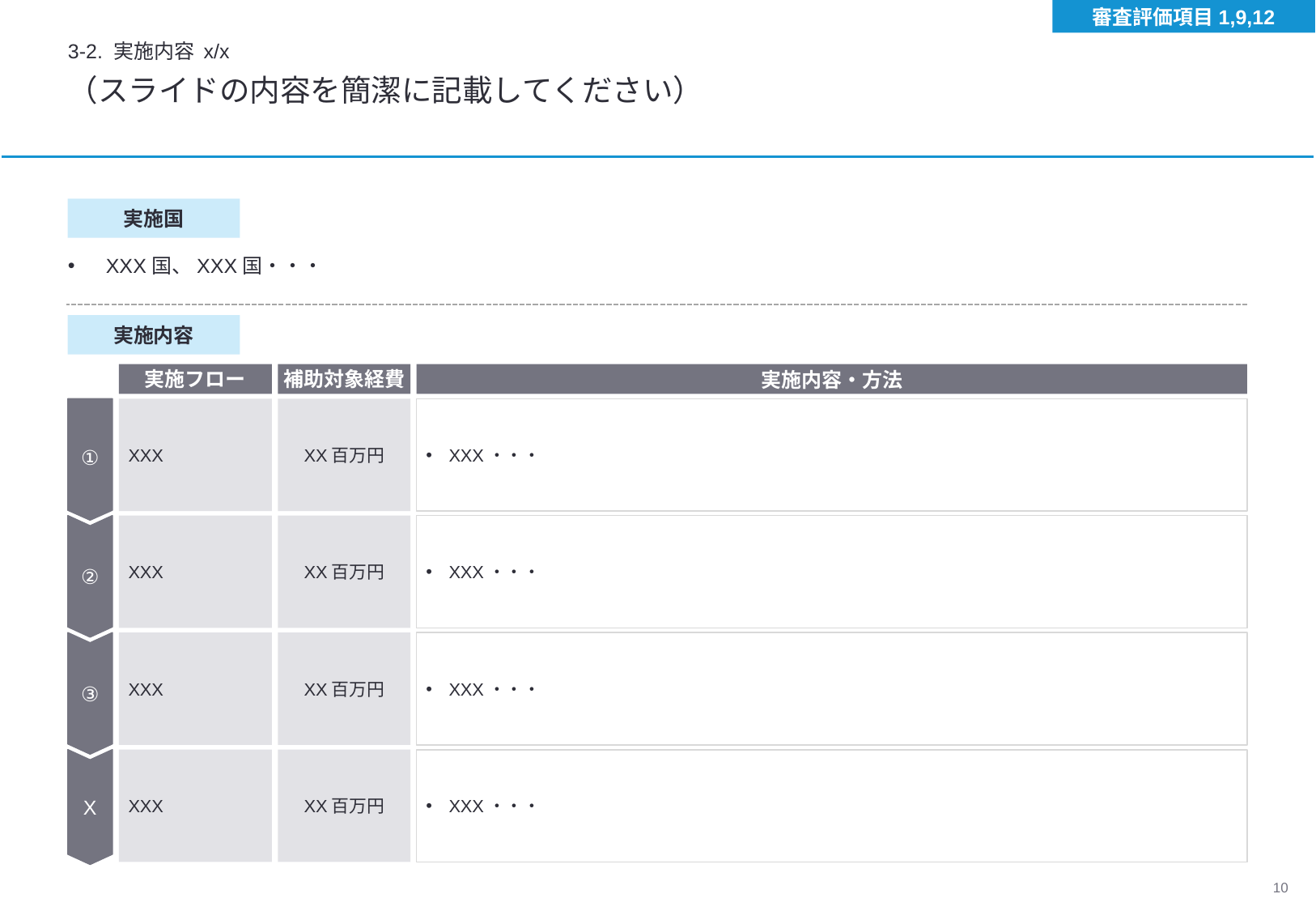

審査評価項目1,9,12
3-2. 実施内容 x/x
（スライドの内容を簡潔に記載してください）
実施国
XXX国、XXX国・・・
実施内容
実施フロー
補助対象経費
実施内容・方法
XXX
XX百万円
XXX・・・
①
XXX
XX百万円
XXX・・・
②
XXX
XX百万円
XXX・・・
③
XXX
XX百万円
XXX・・・
X